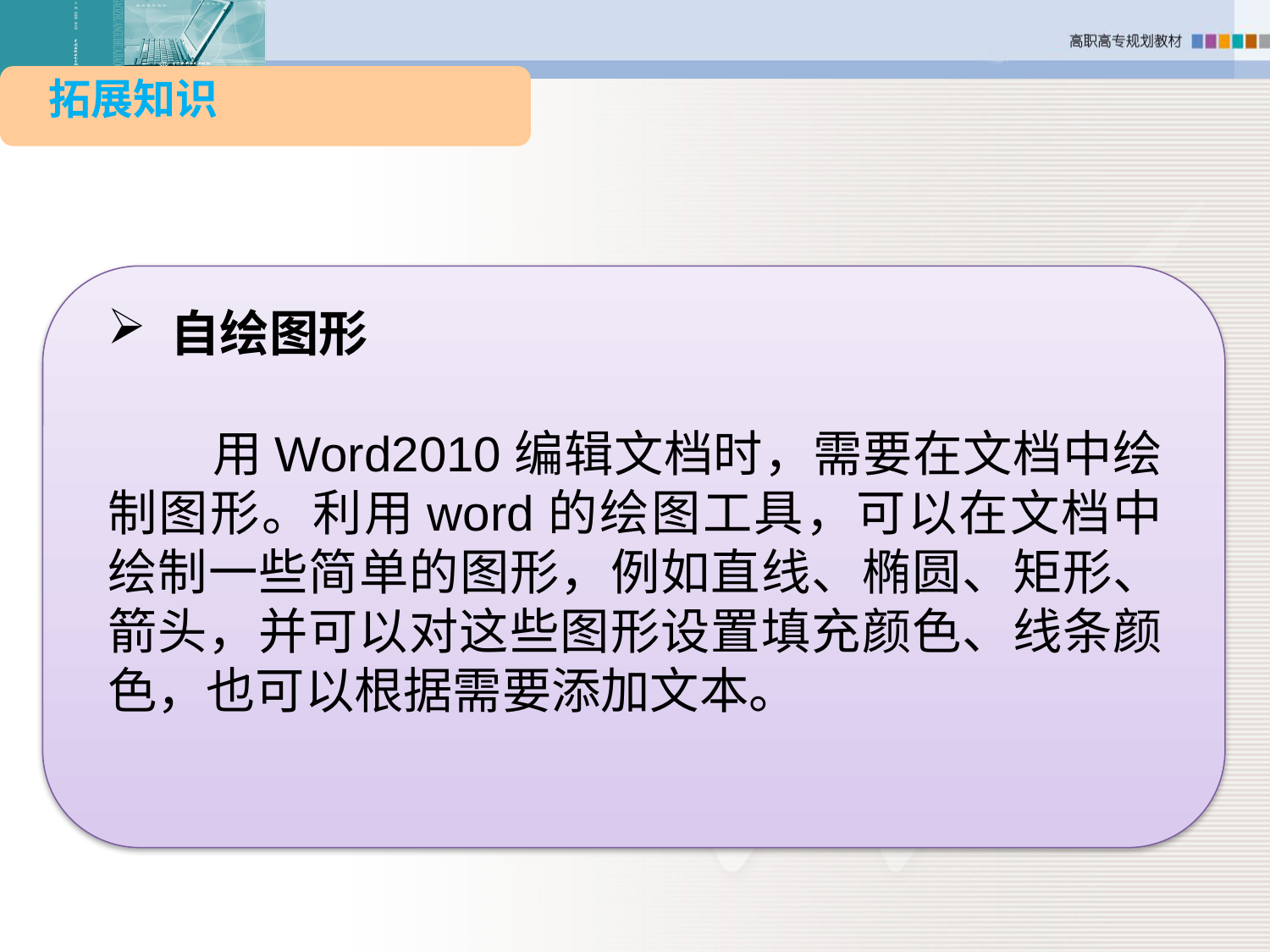

拓展知识

自绘图形
        用Word2010编辑文档时，需要在文档中绘制图形。利用word的绘图工具，可以在文档中绘制一些简单的图形，例如直线、椭圆、矩形、箭头，并可以对这些图形设置填充颜色、线条颜色，也可以根据需要添加文本。